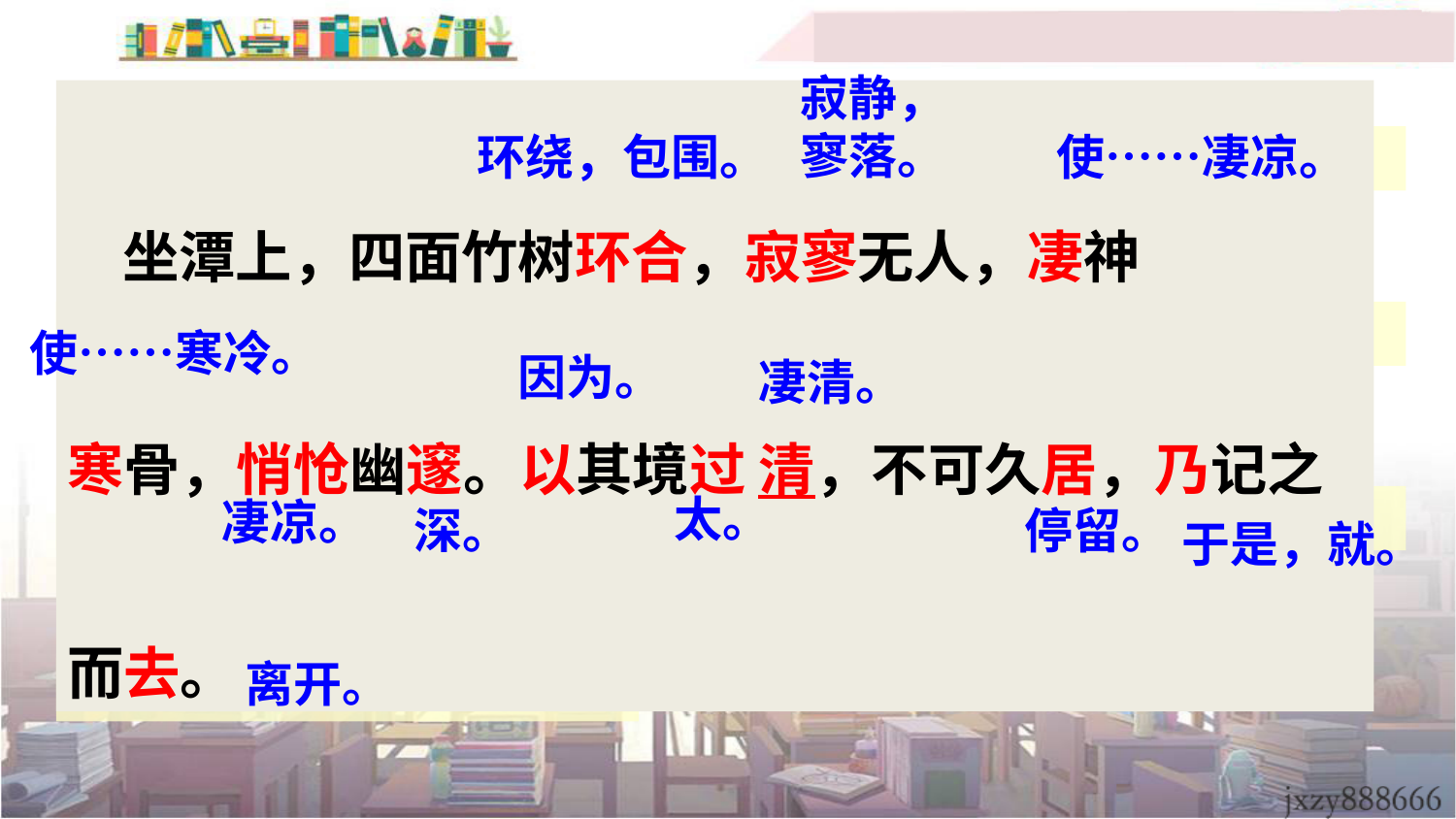

寂静，
寥落。
    坐潭上，四面竹树环合，寂寥无人，凄神
寒骨，悄怆幽邃。以其境过 清，不可久居，乃记之而去。
使……凄凉。
环绕，包围。

使……寒冷。
因为。
凄清。
太。
凄凉。

停留。
深。
于是，就。
离开。